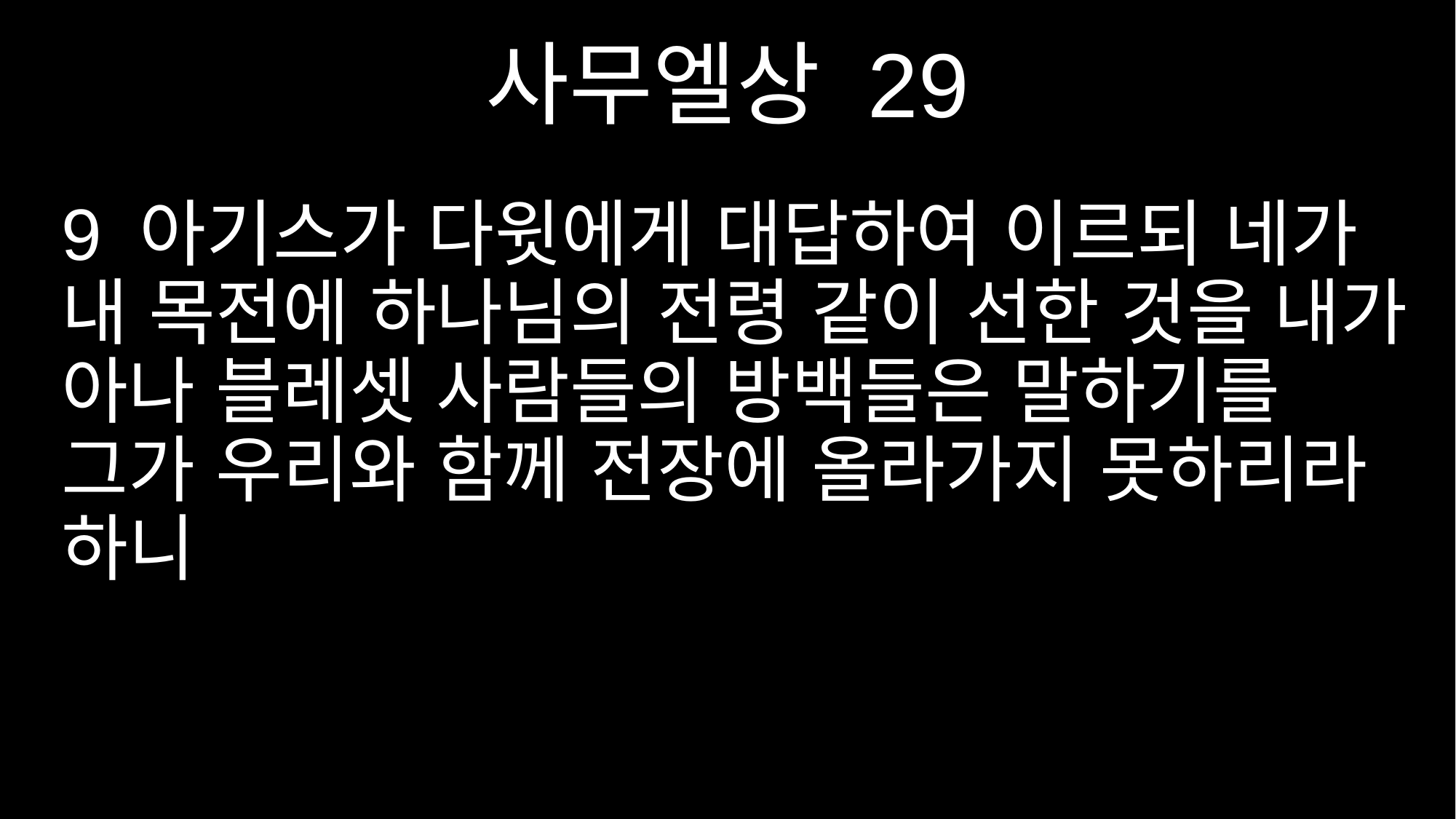

사무엘상 29
9 아기스가 다윗에게 대답하여 이르되 네가 내 목전에 하나님의 전령 같이 선한 것을 내가 아나 블레셋 사람들의 방백들은 말하기를 그가 우리와 함께 전장에 올라가지 못하리라 하니